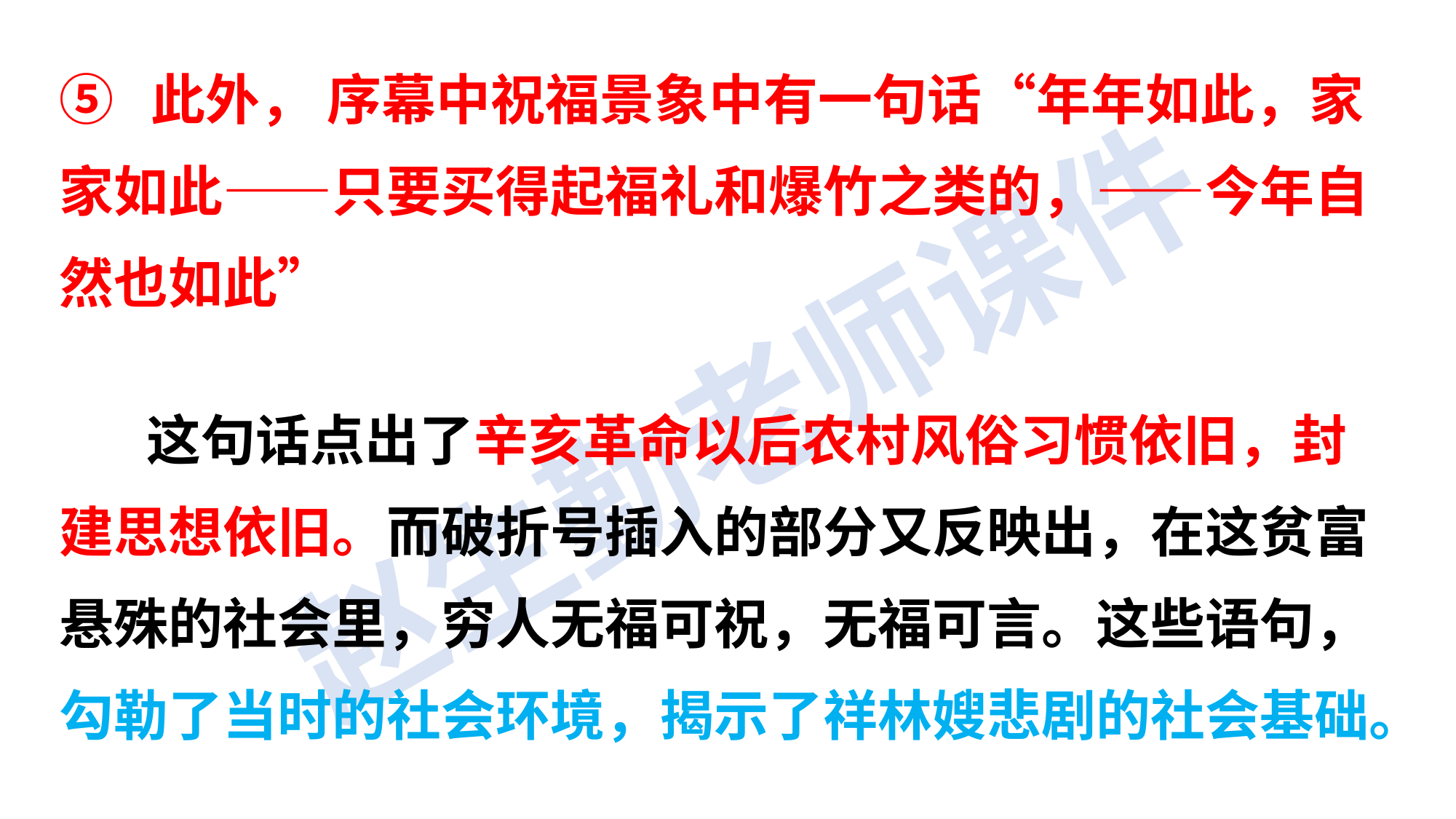

⑤  此外， 序幕中祝福景象中有一句话“年年如此，家家如此——只要买得起福礼和爆竹之类的，——今年自然也如此”
      这句话点出了辛亥革命以后农村风俗习惯依旧，封建思想依旧。而破折号插入的部分又反映出，在这贫富悬殊的社会里，穷人无福可祝，无福可言。这些语句，勾勒了当时的社会环境，揭示了祥林嫂悲剧的社会基础。